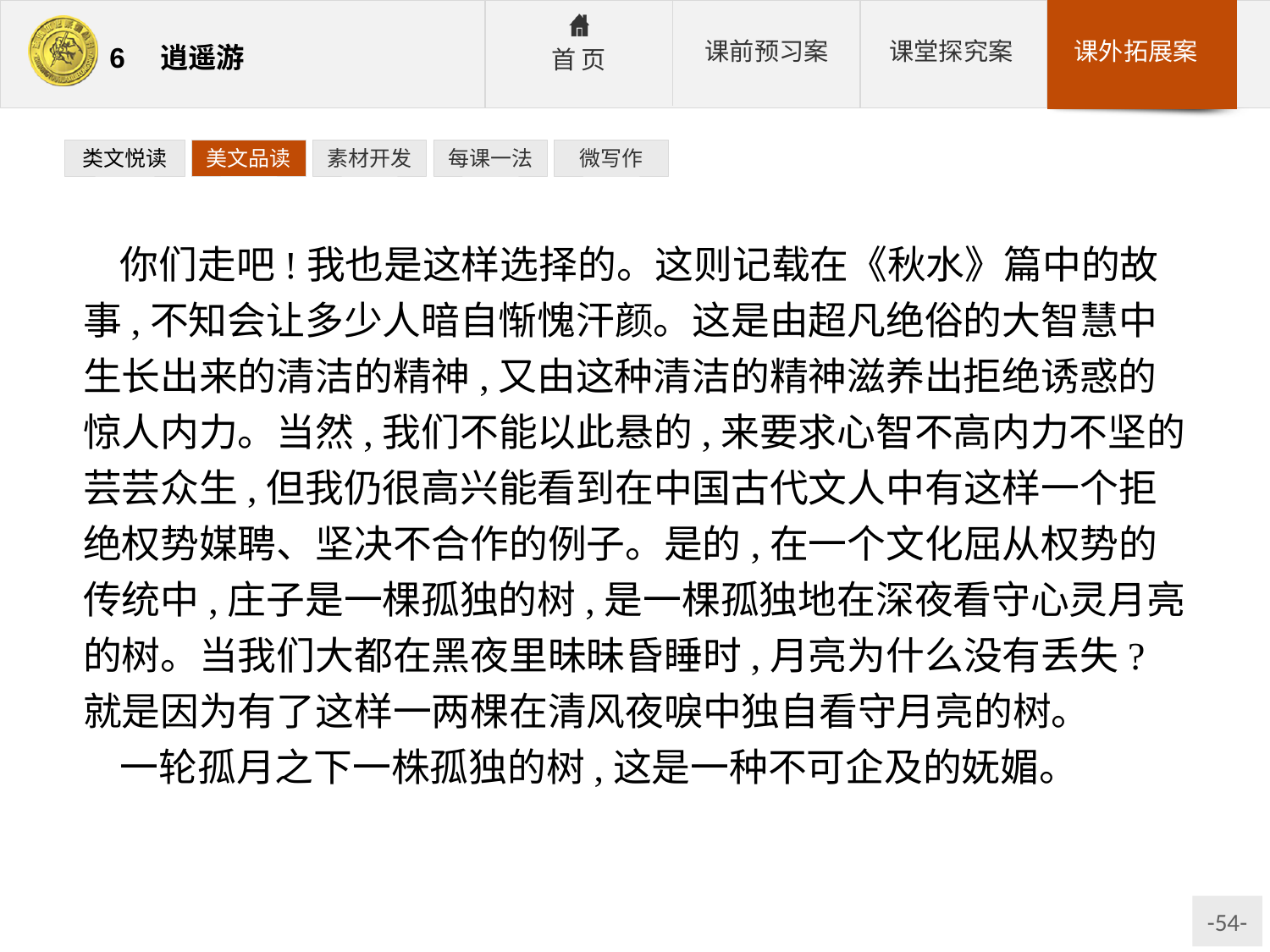

类文悦读
美文品读
素材开发
每课一法
微写作
你们走吧!我也是这样选择的。这则记载在《秋水》篇中的故事,不知会让多少人暗自惭愧汗颜。这是由超凡绝俗的大智慧中生长出来的清洁的精神,又由这种清洁的精神滋养出拒绝诱惑的惊人内力。当然,我们不能以此悬的,来要求心智不高内力不坚的芸芸众生,但我仍很高兴能看到在中国古代文人中有这样一个拒绝权势媒聘、坚决不合作的例子。是的,在一个文化屈从权势的传统中,庄子是一棵孤独的树,是一棵孤独地在深夜看守心灵月亮的树。当我们大都在黑夜里昧昧昏睡时,月亮为什么没有丢失?就是因为有了这样一两棵在清风夜唳中独自看守月亮的树。
一轮孤月之下一株孤独的树,这是一种不可企及的妩媚。